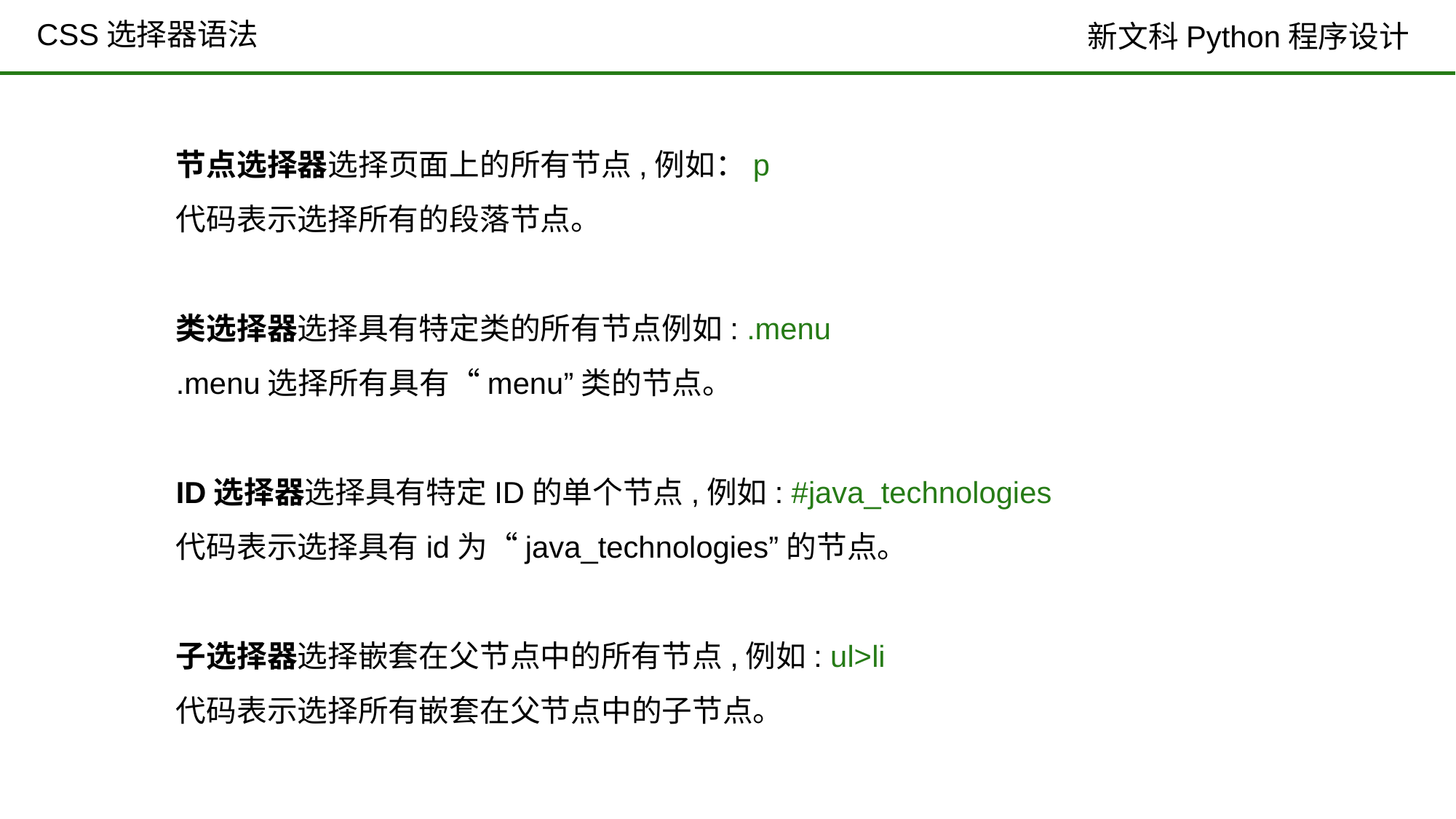

# CSS选择器语法
节点选择器选择页面上的所有节点,例如：p
代码表示选择所有的段落节点。

类选择器选择具有特定类的所有节点例如: .menu
.menu选择所有具有“menu”类的节点。

ID选择器选择具有特定ID的单个节点,例如: #java_technologies
代码表示选择具有id为“java_technologies”的节点。

子选择器选择嵌套在父节点中的所有节点,例如: ul>li
代码表示选择所有嵌套在父节点中的子节点。